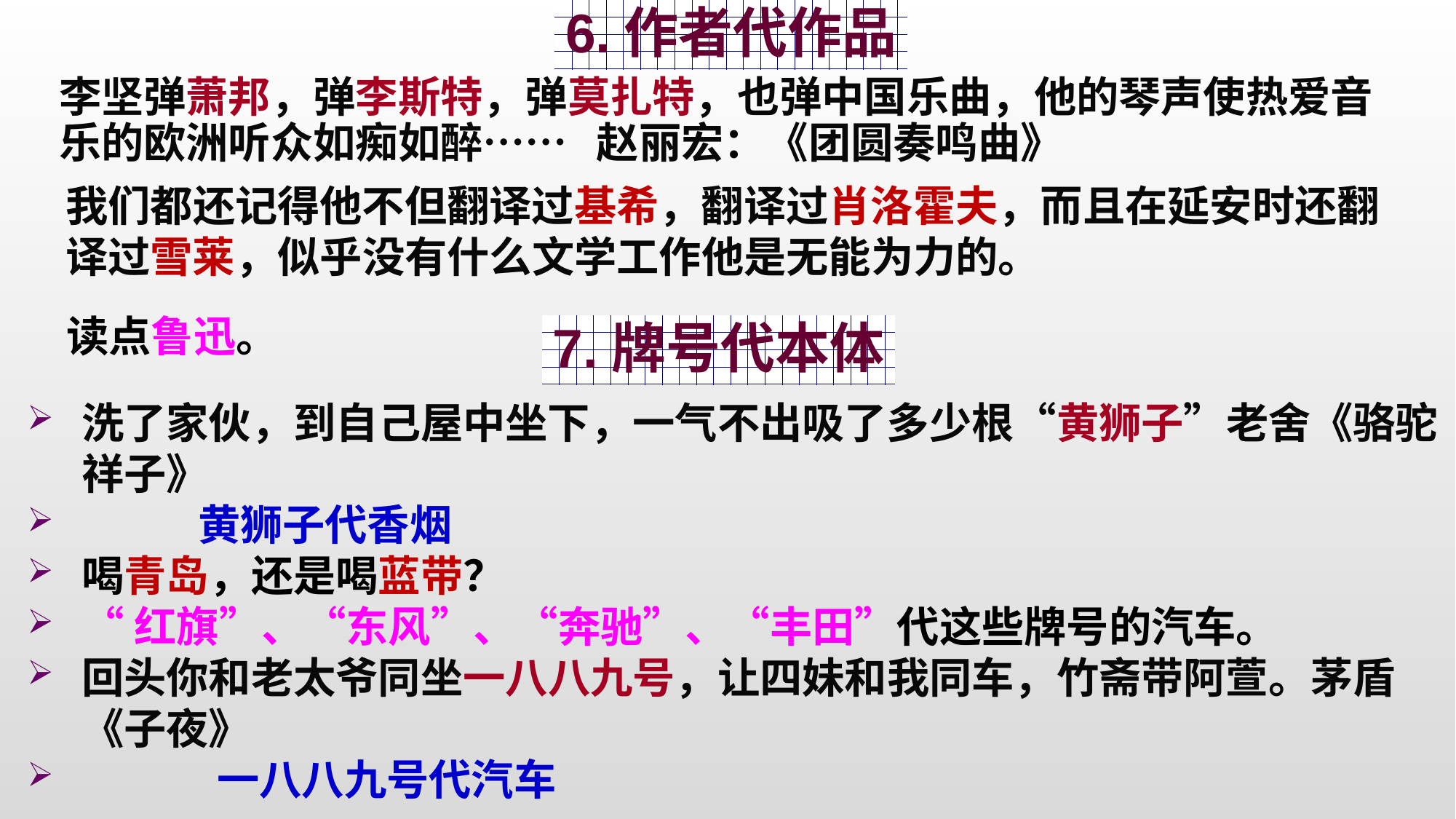

6.作者代作品
李坚弹萧邦，弹李斯特，弹莫扎特，也弹中国乐曲，他的琴声使热爱音乐的欧洲听众如痴如醉……   赵丽宏：《团圆奏鸣曲》
我们都还记得他不但翻译过基希，翻译过肖洛霍夫，而且在延安时还翻译过雪莱，似乎没有什么文学工作他是无能为力的。
读点鲁迅。
7.牌号代本体
洗了家伙，到自己屋中坐下，一气不出吸了多少根“黄狮子”老舍《骆驼祥子》
           黄狮子代香烟
喝青岛，还是喝蓝带？
“红旗”、“东风”、“奔驰”、“丰田”代这些牌号的汽车。
回头你和老太爷同坐一八八九号，让四妹和我同车，竹斋带阿萱。茅盾《子夜》
             一八八九号代汽车